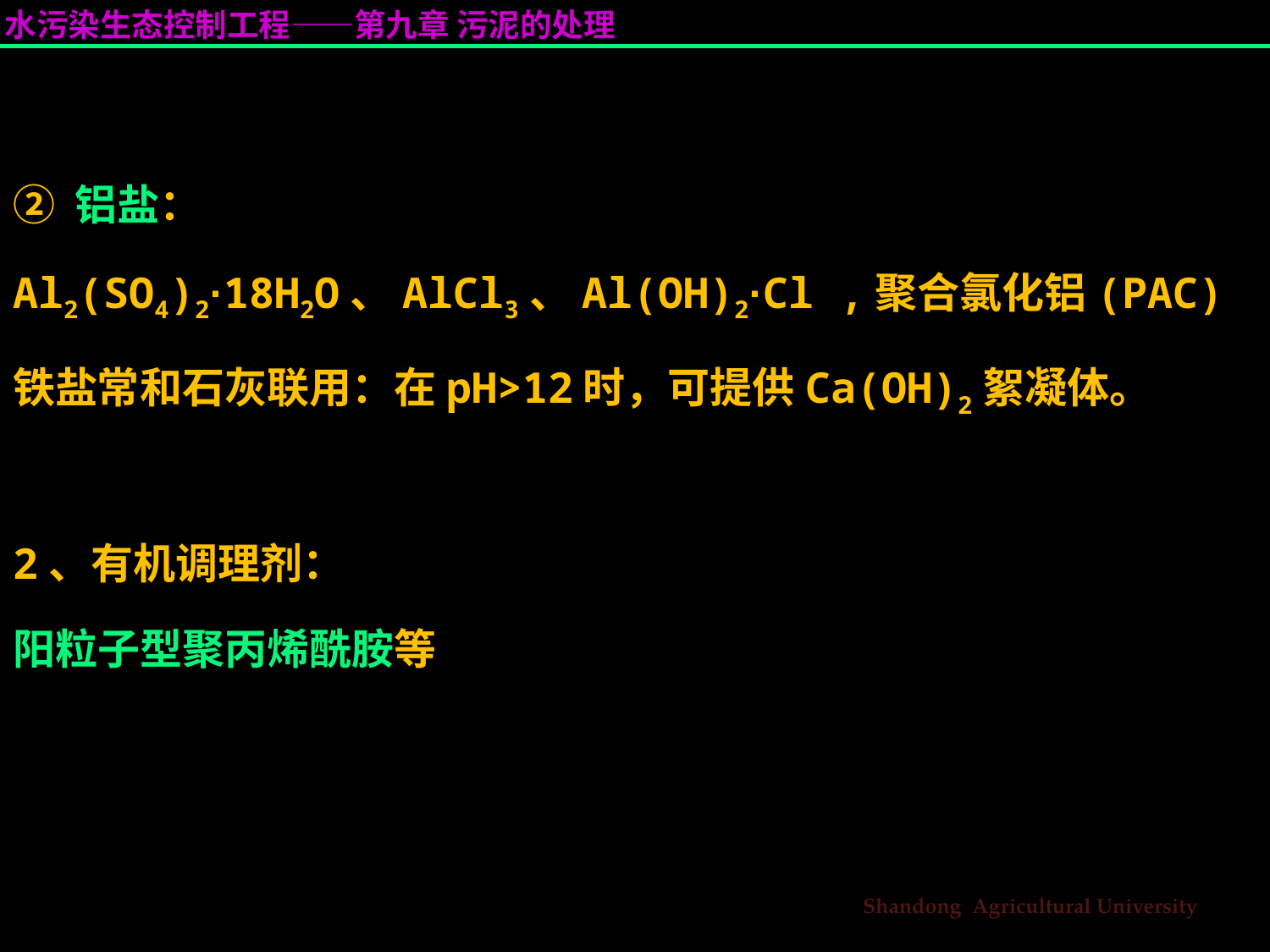

② 铝盐：
Al2(SO4)2·18H2O、AlCl3、Al(OH)2·Cl ,聚合氯化铝(PAC)
铁盐常和石灰联用：在pH>12时，可提供Ca(OH)2絮凝体。

2、有机调理剂：
阳粒子型聚丙烯酰胺等